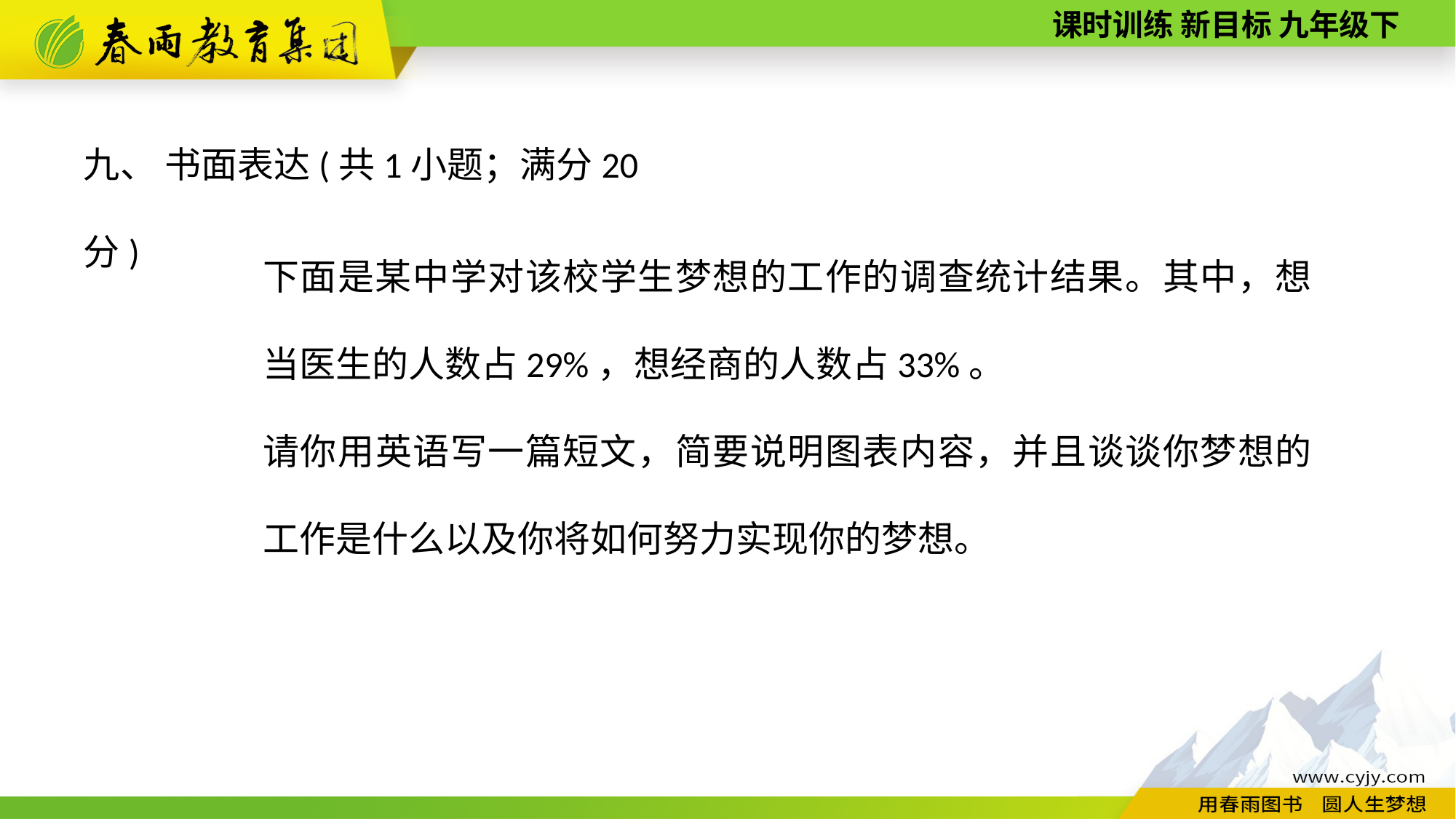

九、 书面表达(共1小题；满分20分)
下面是某中学对该校学生梦想的工作的调查统计结果。其中，想当医生的人数占29%，想经商的人数占33%。
请你用英语写一篇短文，简要说明图表内容，并且谈谈你梦想的工作是什么以及你将如何努力实现你的梦想。